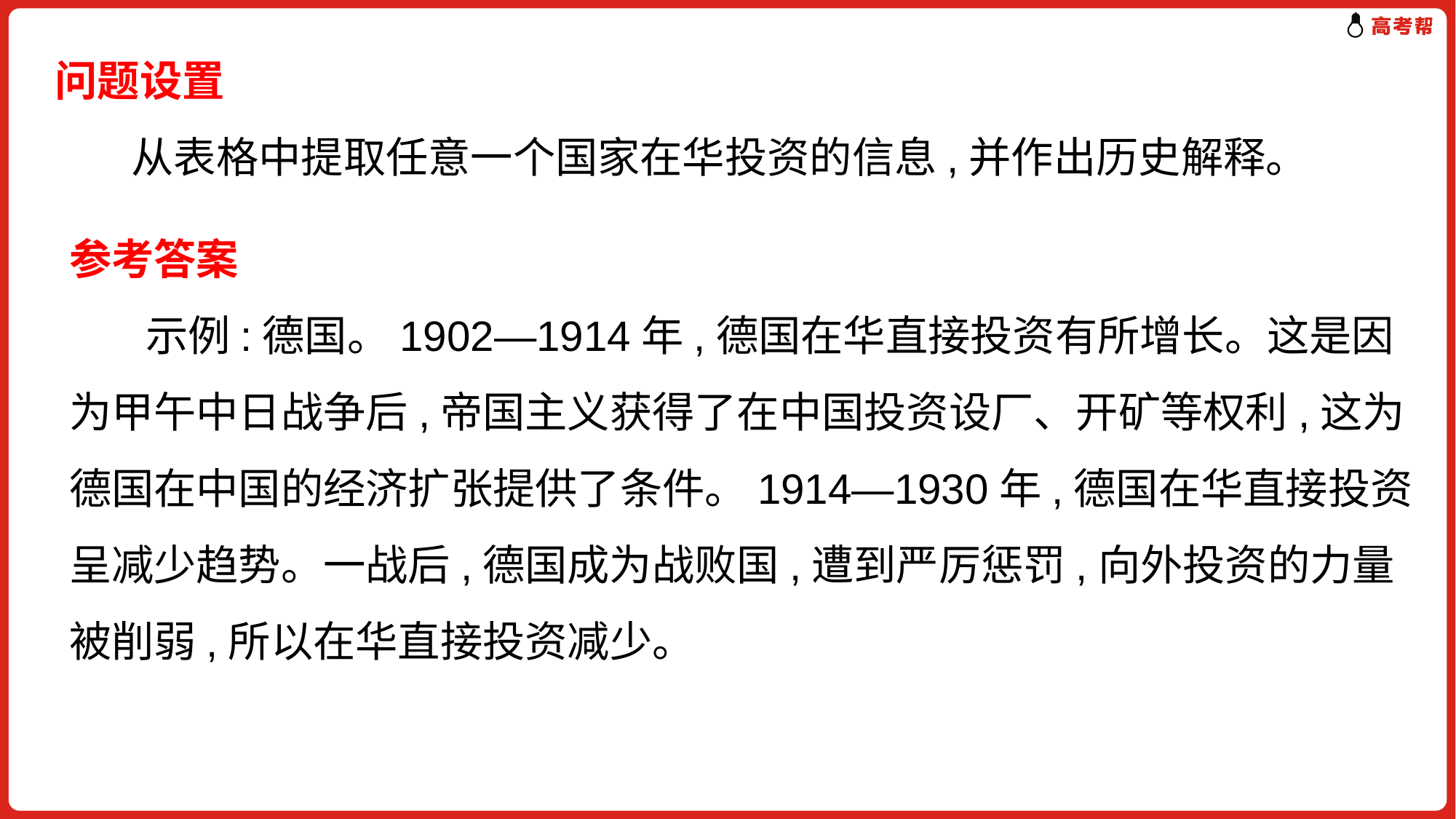

问题设置
       从表格中提取任意一个国家在华投资的信息,并作出历史解释。
参考答案
       示例:德国。1902—1914年,德国在华直接投资有所增长。这是因为甲午中日战争后,帝国主义获得了在中国投资设厂、开矿等权利,这为德国在中国的经济扩张提供了条件。1914—1930年,德国在华直接投资呈减少趋势。一战后,德国成为战败国,遭到严厉惩罚,向外投资的力量被削弱,所以在华直接投资减少。